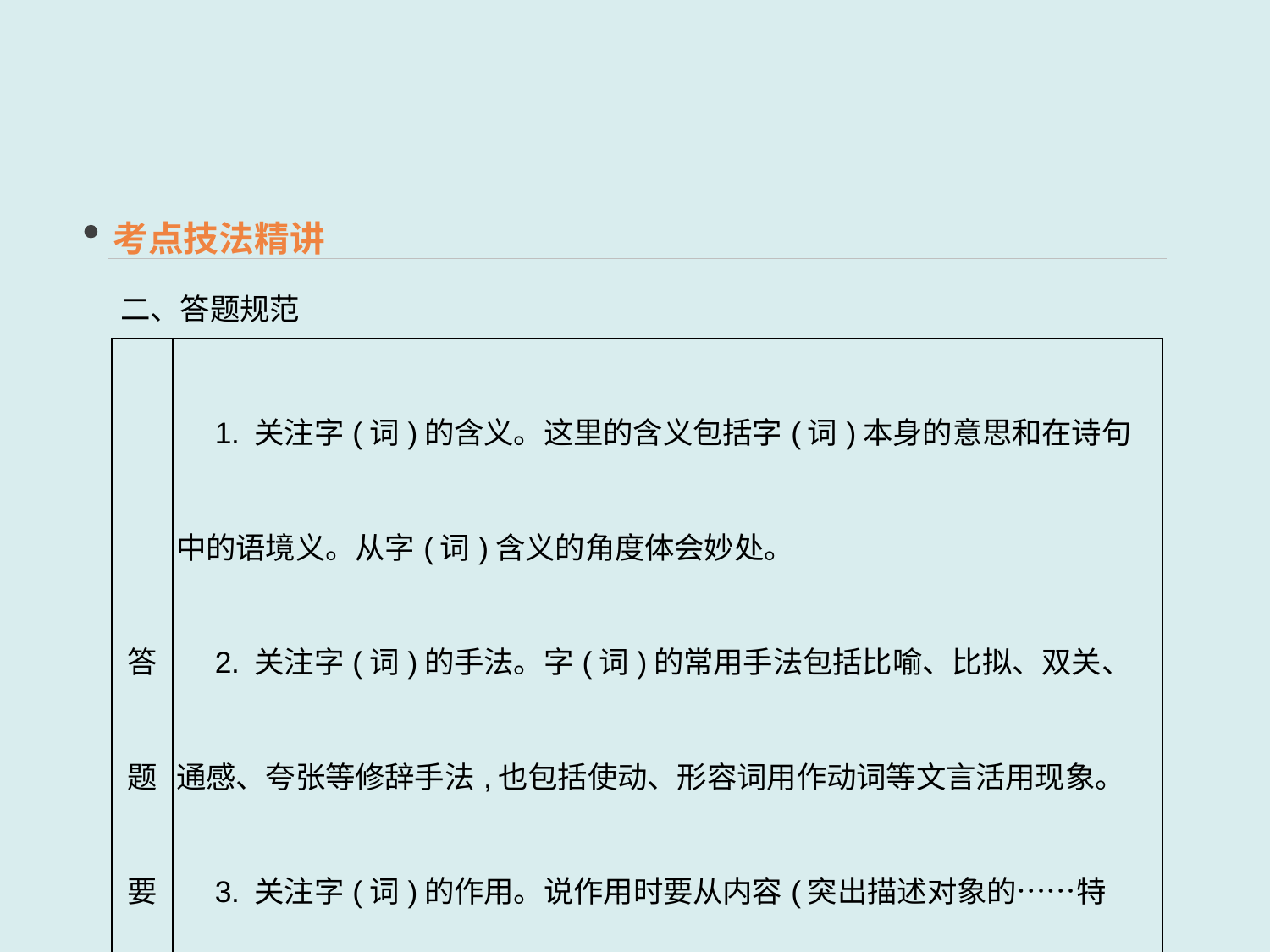

考点技法精讲

二、答题规范
| 答题要点 | 1. 关注字(词)的含义。这里的含义包括字(词)本身的意思和在诗句中的语境义。从字(词)含义的角度体会妙处。 　2. 关注字(词)的手法。字(词)的常用手法包括比喻、比拟、双关、通感、夸张等修辞手法,也包括使动、形容词用作动词等文言活用现象。 　3. 关注字(词)的作用。说作用时要从内容(突出描述对象的……特点)、情感(表达……情感)、结构(照应……、承上启下、线索等)三方面分析,尽量全面。表达效果主要有生动形象、含蓄蕴藉、增强诗歌韵味或趣味等 |
| --- | --- |